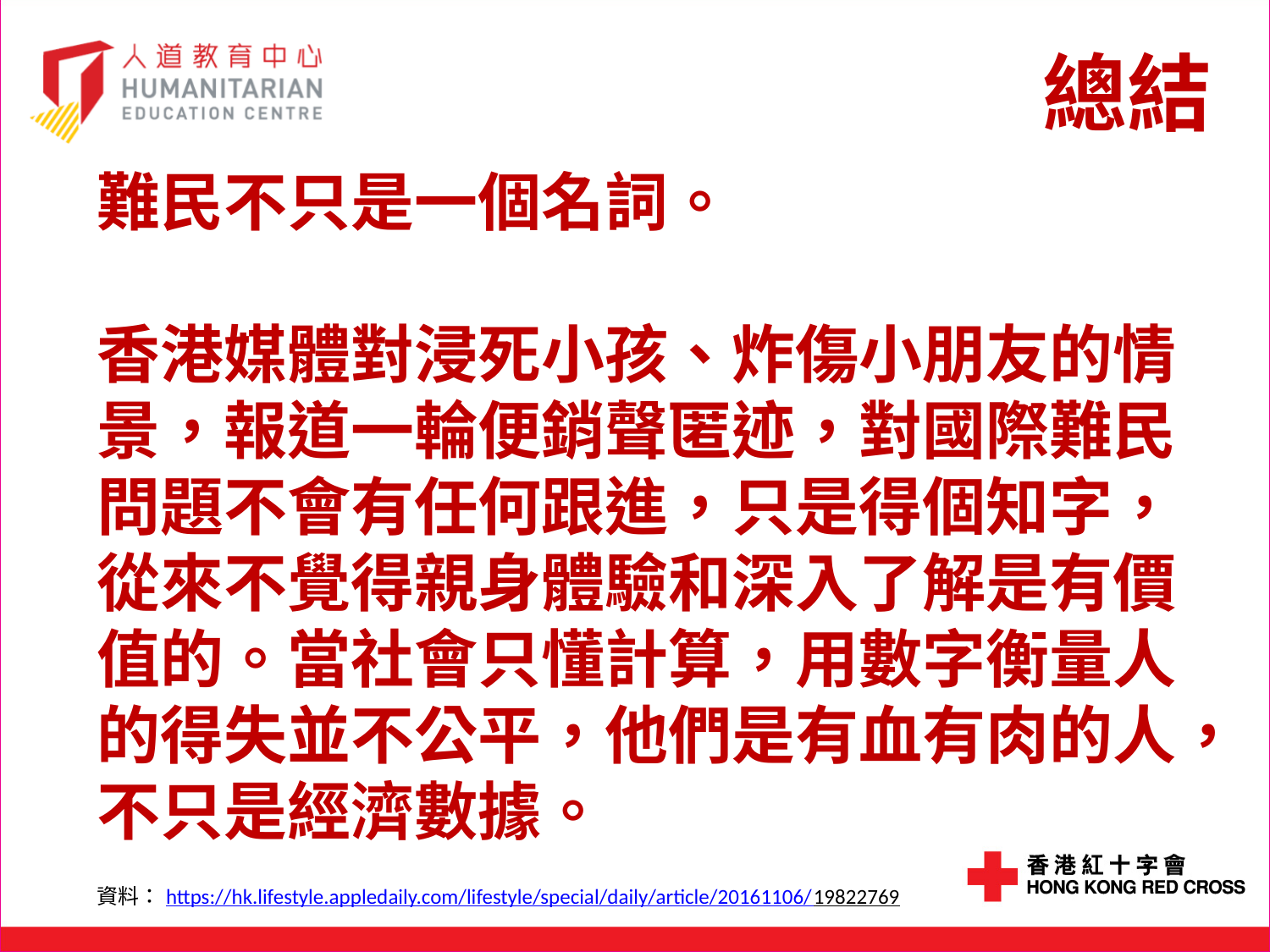

# 總結
難民不只是一個名詞。

香港媒體對浸死小孩、炸傷小朋友的情景，報道一輪便銷聲匿迹，對國際難民問題不會有任何跟進，只是得個知字，從來不覺得親身體驗和深入了解是有價值的。當社會只懂計算，用數字衡量人的得失並不公平，他們是有血有肉的人，不只是經濟數據。

資料：https://hk.lifestyle.appledaily.com/lifestyle/special/daily/article/20161106/19822769